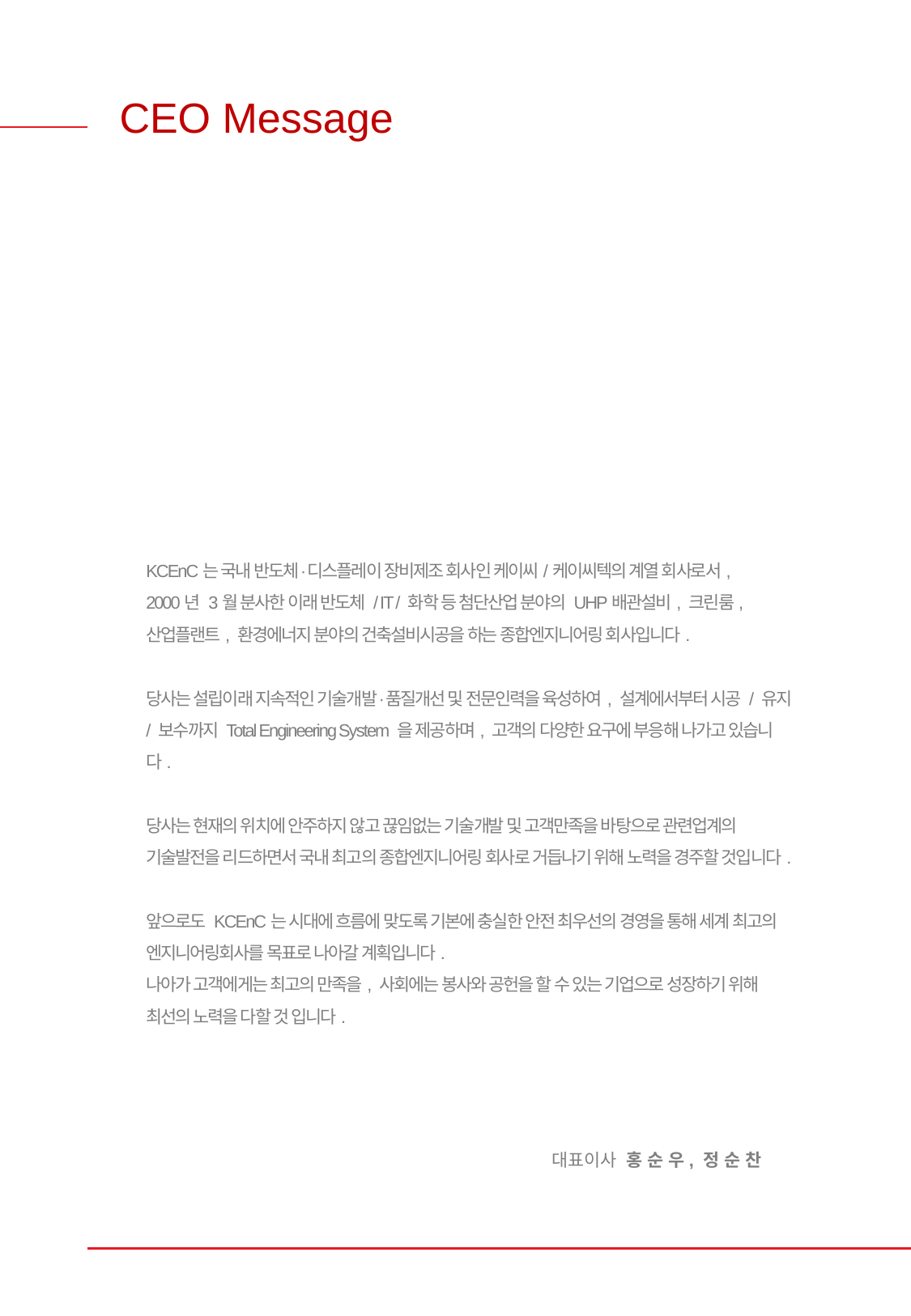

CEO Message
KCEnC는 국내 반도체 ∙ 디스플레이 장비제조 회사인 케이씨/케이씨텍의 계열 회사로서,
2000년 3월 분사한 이래 반도체 / IT / 화학 등 첨단산업 분야의 UHP배관설비, 크린룸, 산업플랜트, 환경에너지 분야의 건축설비시공을 하는 종합엔지니어링 회사입니다.

당사는 설립이래 지속적인 기술개발 ∙ 품질개선 및 전문인력을 육성하여, 설계에서부터 시공 / 유지 / 보수까지 Total Engineering System 을 제공하며, 고객의 다양한 요구에 부응해 나가고 있습니다.

당사는 현재의 위치에 안주하지 않고 끊임없는 기술개발 및 고객만족을 바탕으로 관련업계의 기술발전을 리드하면서 국내 최고의 종합엔지니어링 회사로 거듭나기 위해 노력을 경주할 것입니다.

앞으로도 KCEnC는 시대에 흐름에 맞도록 기본에 충실한 안전 최우선의 경영을 통해 세계 최고의 엔지니어링회사를 목표로 나아갈 계획입니다.
나아가 고객에게는 최고의 만족을, 사회에는 봉사와 공헌을 할 수 있는 기업으로 성장하기 위해 최선의 노력을 다할 것 입니다.
대표이사  홍 순 우, 정 순 찬